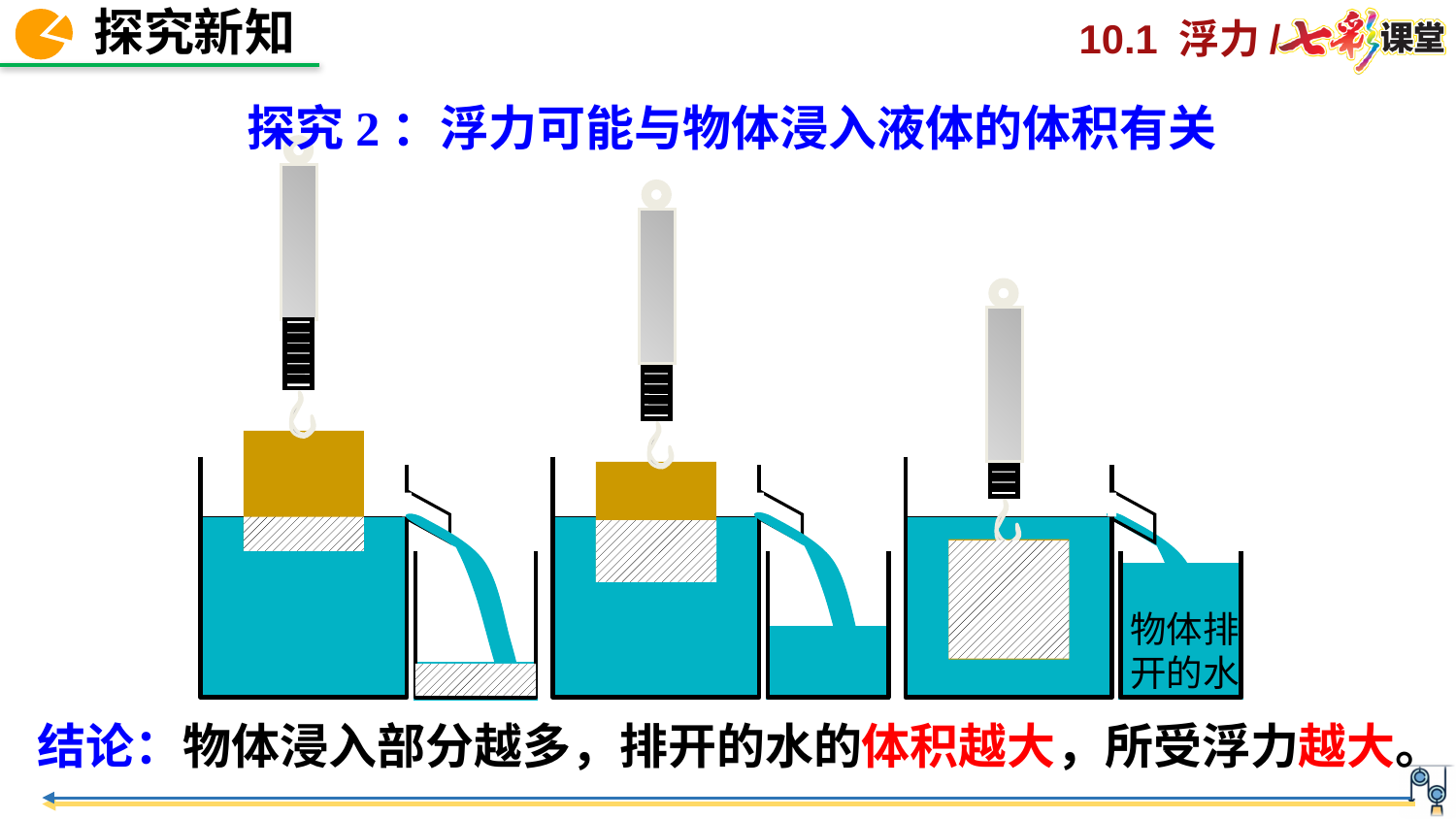

探究2：浮力可能与物体浸入液体的体积有关

物体排开的水

 结论：物体浸入部分越多，排开的水的体积越大，所受浮力越大。